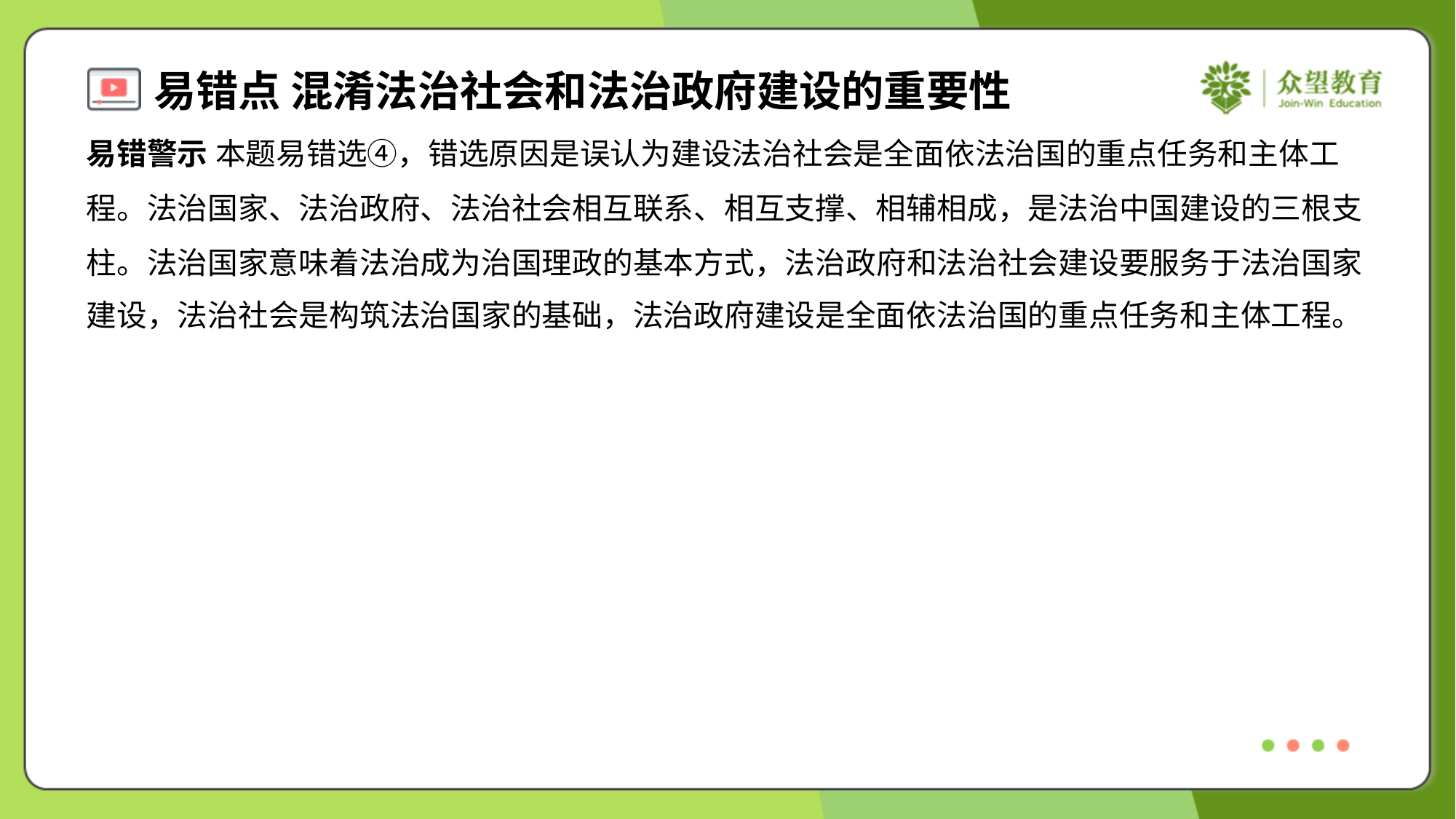

易错警示 本题易错选④，错选原因是误认为建设法治社会是全面依法治国的重点任务和主体工
程。法治国家、法治政府、法治社会相互联系、相互支撑、相辅相成，是法治中国建设的三根支
柱。法治国家意味着法治成为治国理政的基本方式，法治政府和法治社会建设要服务于法治国家
建设，法治社会是构筑法治国家的基础，法治政府建设是全面依法治国的重点任务和主体工程。